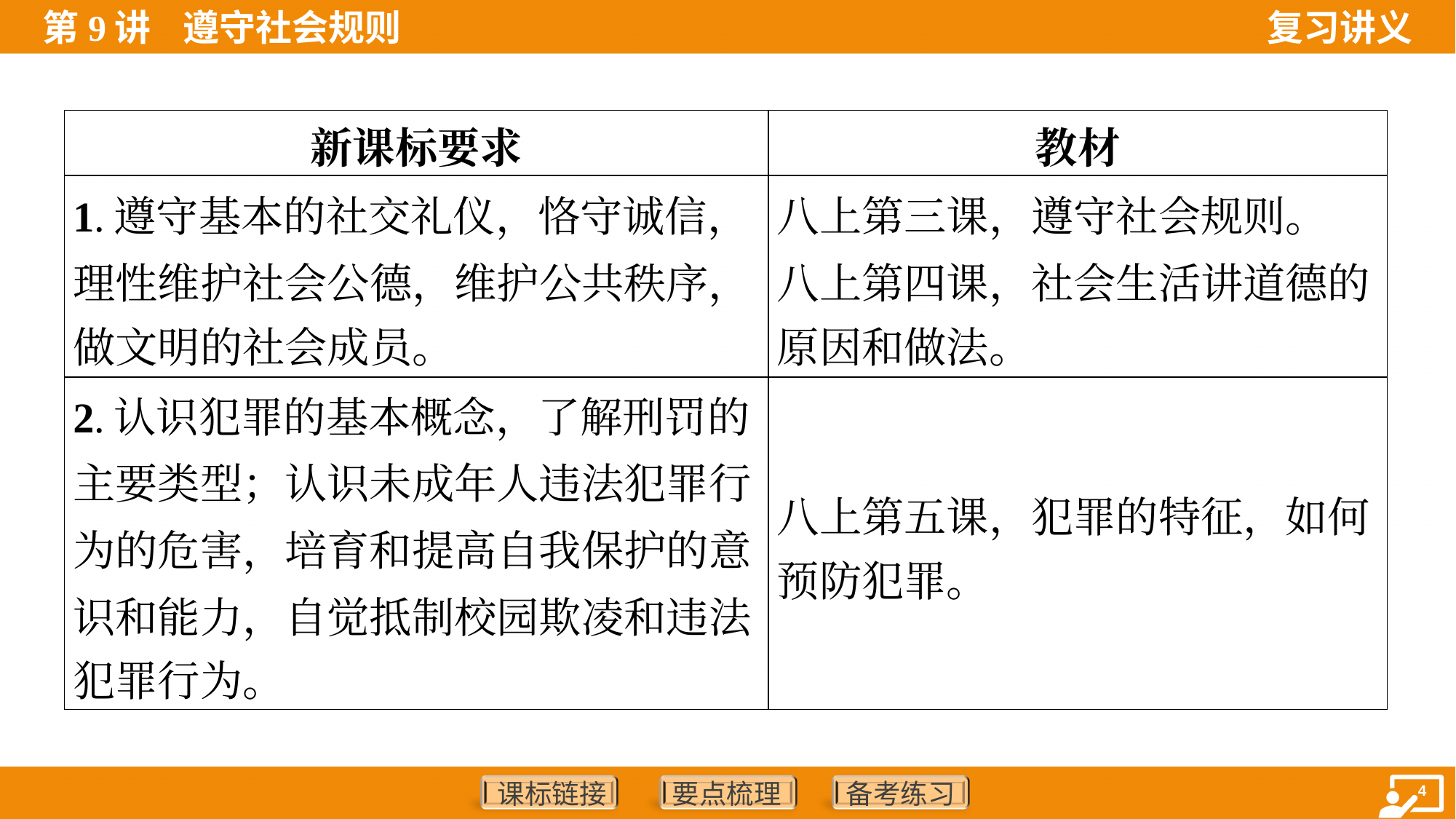

| 新课标要求 | 教材 |
| --- | --- |
| 1.遵守基本的社交礼仪，恪守诚信， 理性维护社会公德，维护公共秩序， 做文明的社会成员。 | 八上第三课，遵守社会规则。 八上第四课，社会生活讲道德的 原因和做法。 |
| 2.认识犯罪的基本概念，了解刑罚的 主要类型；认识未成年人违法犯罪行 为的危害，培育和提高自我保护的意 识和能力，自觉抵制校园欺凌和违法 犯罪行为。 | 八上第五课，犯罪的特征，如何 预防犯罪。 |